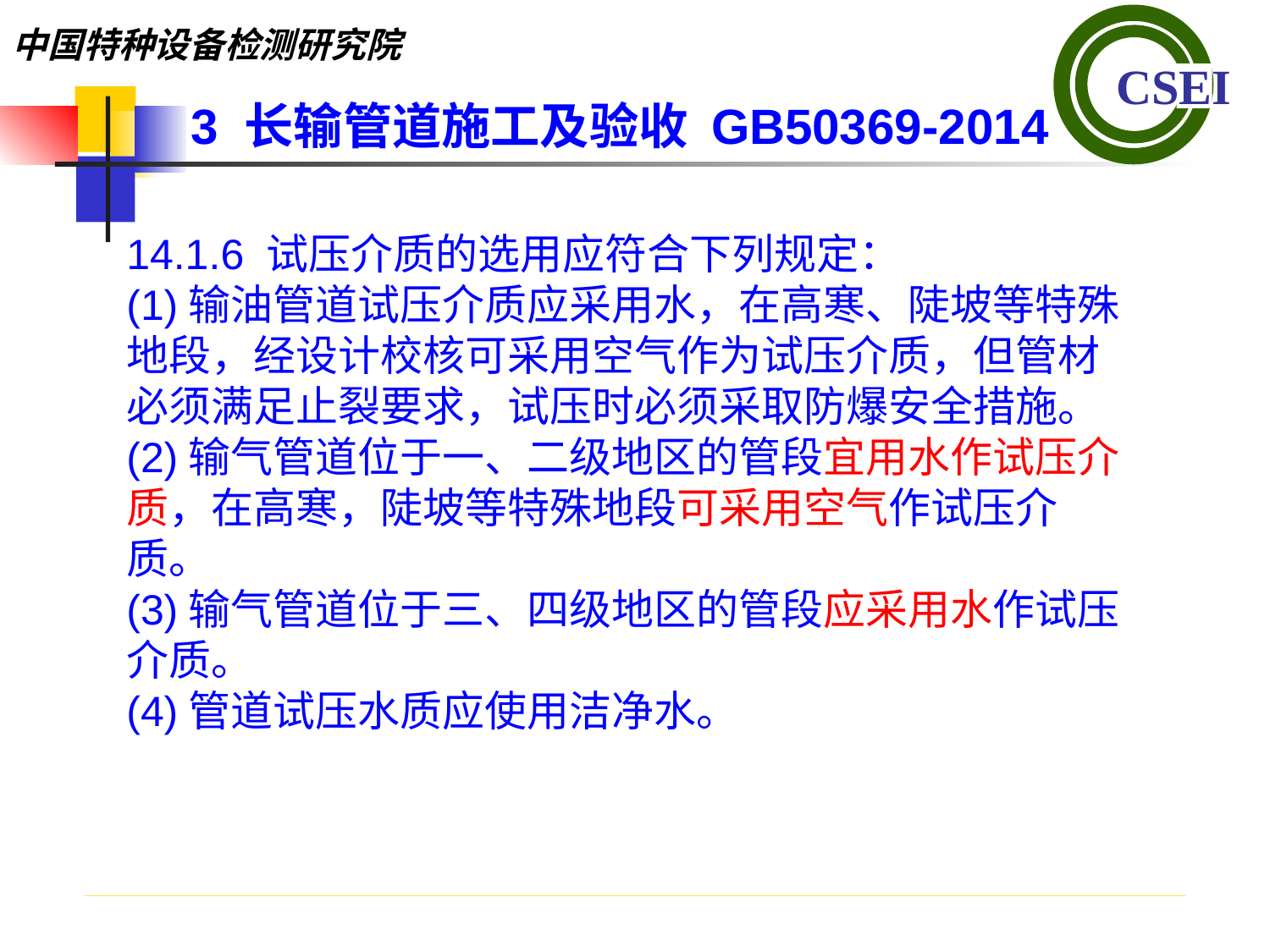

3 长输管道施工及验收 GB50369-2014
14.1.6 试压介质的选用应符合下列规定：(1)输油管道试压介质应采用水，在高寒、陡坡等特殊地段，经设计校核可采用空气作为试压介质，但管材必须满足止裂要求，试压时必须采取防爆安全措施。(2)输气管道位于一、二级地区的管段宜用水作试压介质，在高寒，陡坡等特殊地段可采用空气作试压介质。(3)输气管道位于三、四级地区的管段应采用水作试压介质。(4)管道试压水质应使用洁净水。